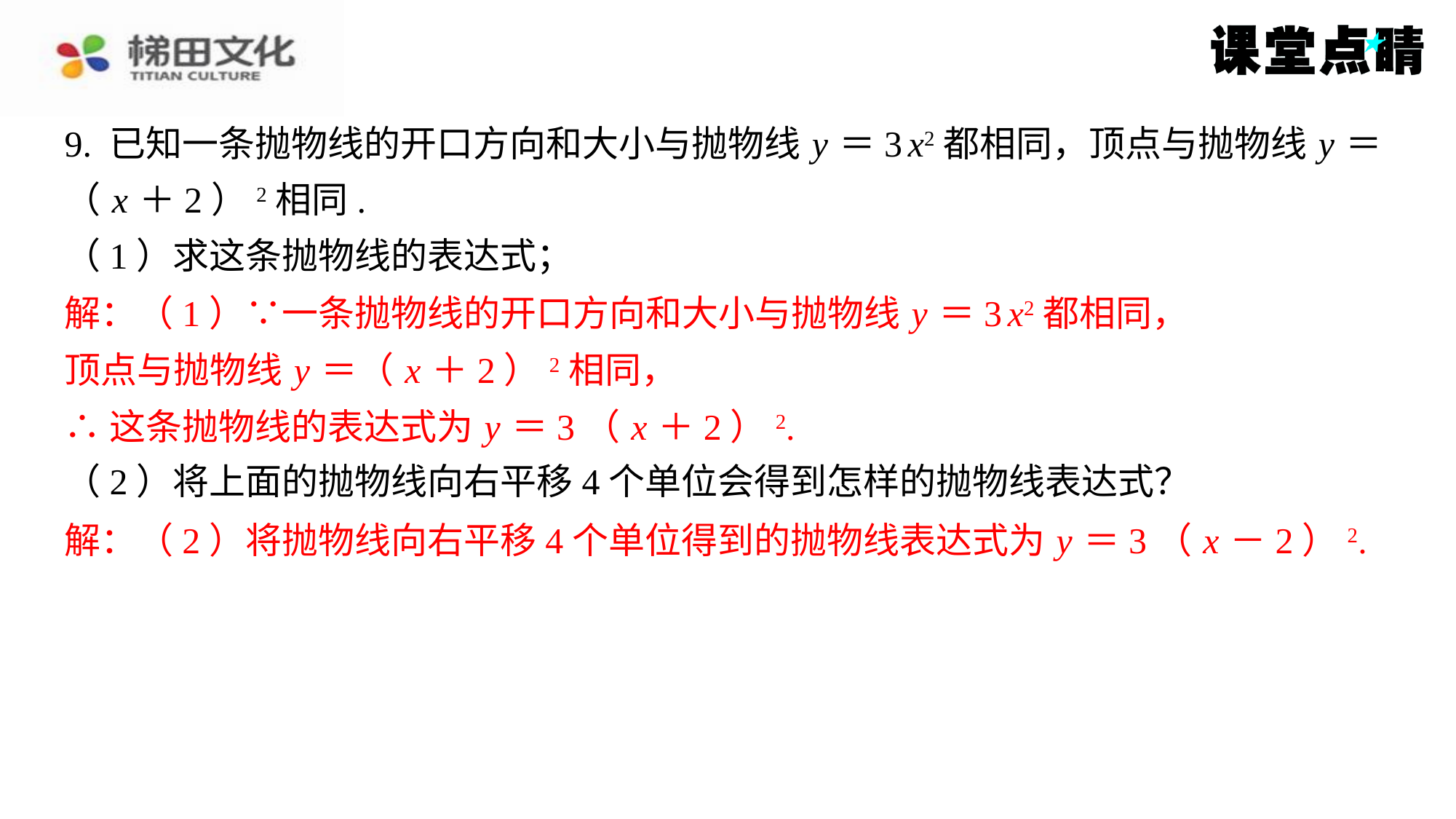

9. 已知一条抛物线的开口方向和大小与抛物线 y ＝3 x2都相同，顶点与抛物线 y ＝
（ x ＋2）2相同.
（1）求这条抛物线的表达式；
解：（1）∵一条抛物线的开口方向和大小与抛物线 y ＝3 x2都相同，
顶点与抛物线 y ＝（ x ＋2）2相同，
∴这条抛物线的表达式为 y ＝3（ x ＋2）2.
（2）将上面的抛物线向右平移4个单位会得到怎样的抛物线表达式？
解：（2）将抛物线向右平移4个单位得到的抛物线表达式为 y ＝3（ x －2）2.
解：（1）∵一条抛物线的开口方向和大小与抛物线 y ＝3 x2都相同，
顶点与抛物线 y ＝（ x ＋2）2相同，
∴这条抛物线的表达式为 y ＝3（ x ＋2）2.
解：（2）将抛物线向右平移4个单位得到的抛物线表达式为 y ＝3（ x －2）2.